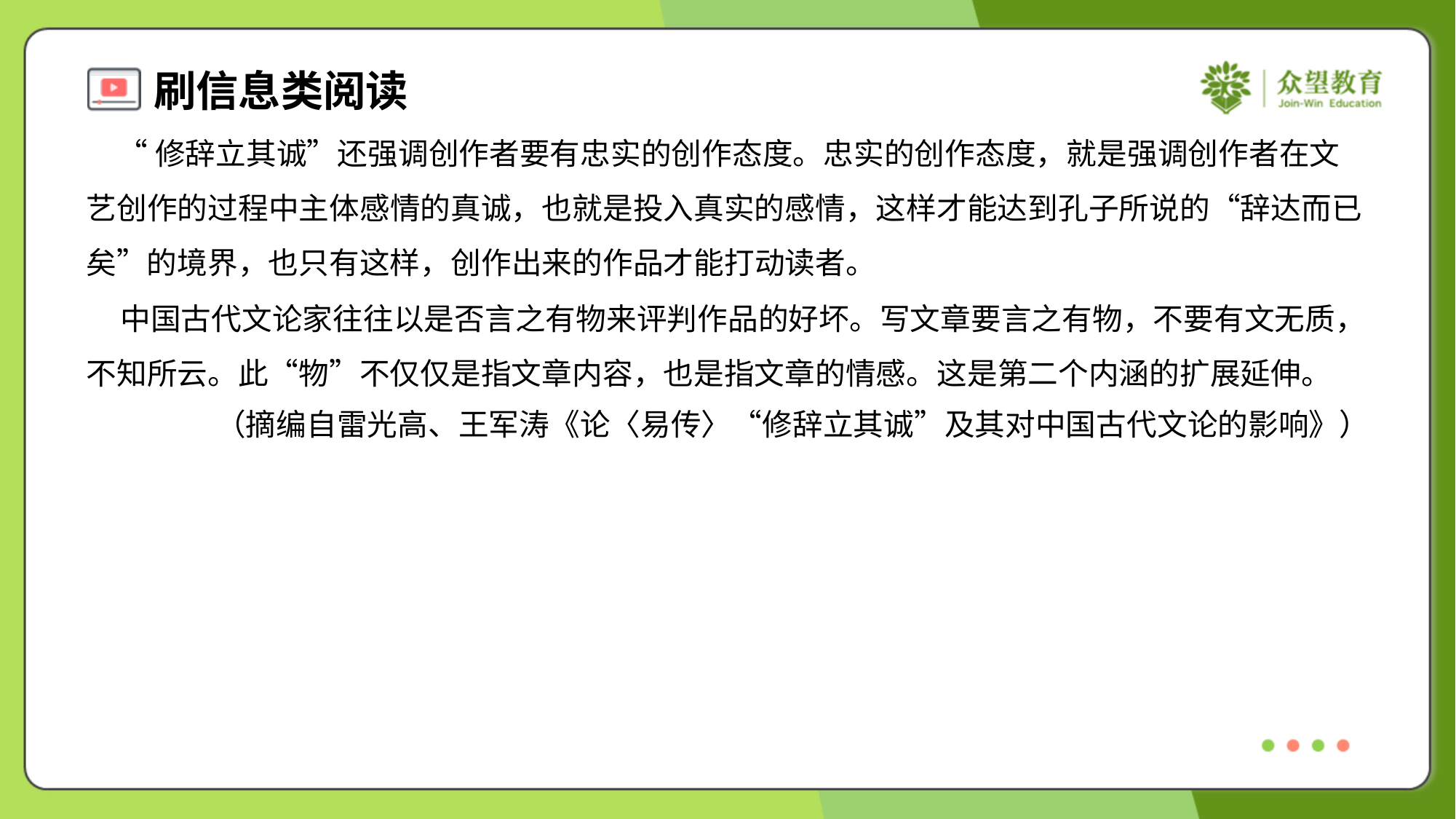

“修辞立其诚”还强调创作者要有忠实的创作态度。忠实的创作态度，就是强调创作者在文
艺创作的过程中主体感情的真诚，也就是投入真实的感情，这样才能达到孔子所说的“辞达而已
矣”的境界，也只有这样，创作出来的作品才能打动读者。
    中国古代文论家往往以是否言之有物来评判作品的好坏。写文章要言之有物，不要有文无质，
不知所云。此“物”不仅仅是指文章内容，也是指文章的情感。这是第二个内涵的扩展延伸。
    （摘编自雷光高、王军涛《论〈易传〉“修辞立其诚”及其对中国古代文论的影响》）